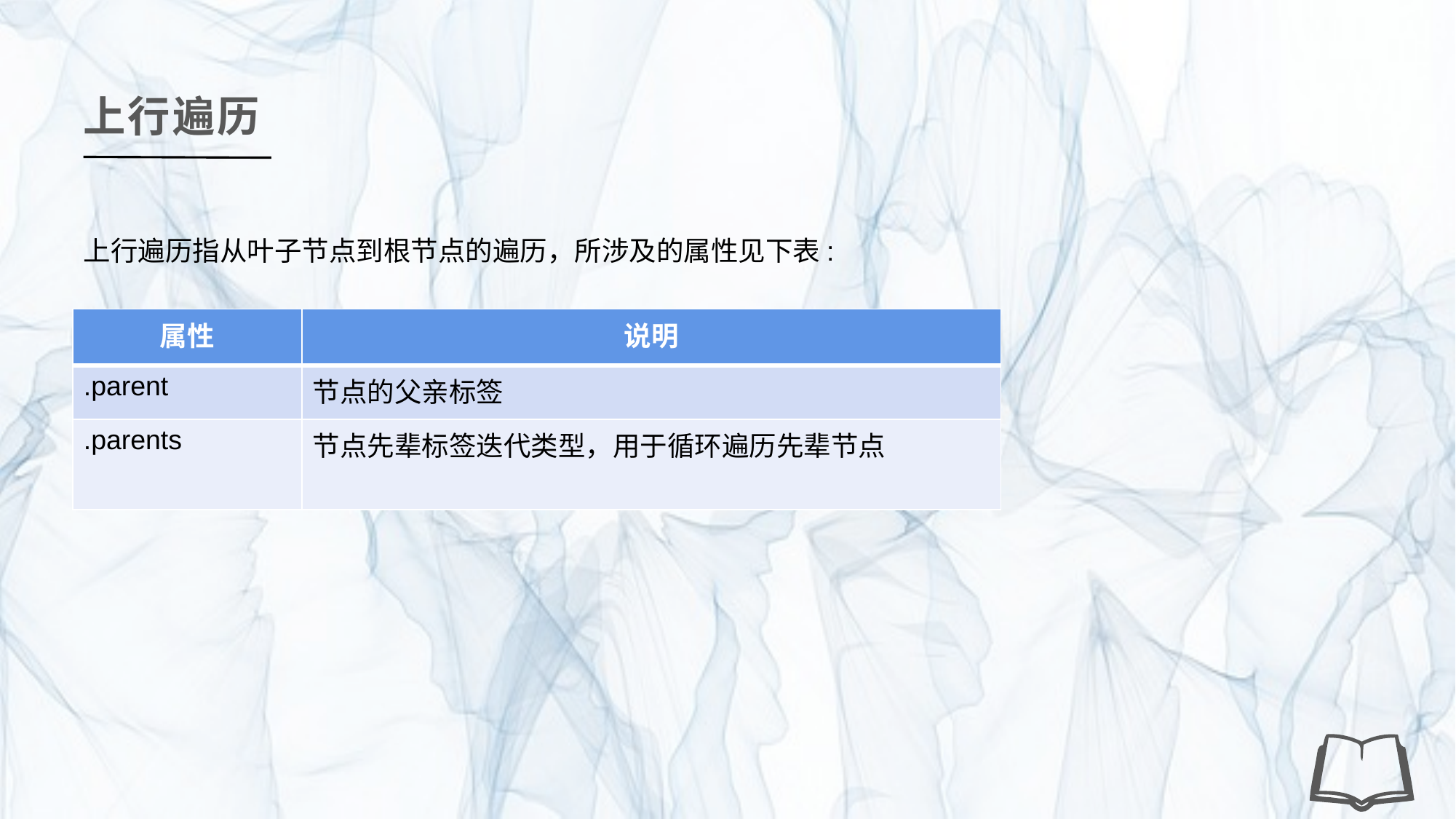

上行遍历
上行遍历指从叶子节点到根节点的遍历，所涉及的属性见下表:
| 属性 | 说明 |
| --- | --- |
| .parent | 节点的父亲标签 |
| .parents | 节点先辈标签迭代类型，用于循环遍历先辈节点 |

20